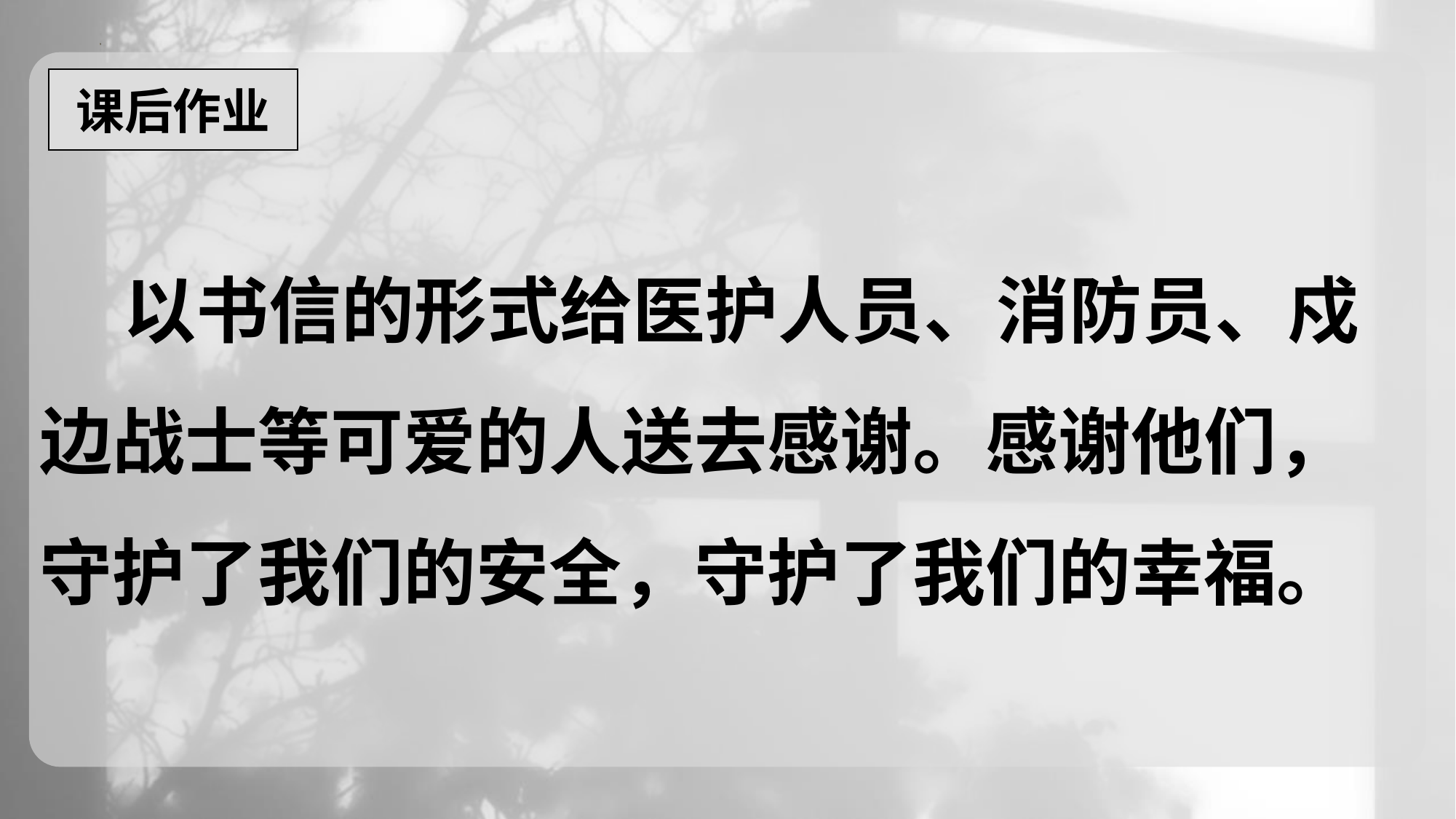

课后作业
    以书信的形式给医护人员、消防员、戍边战士等可爱的人送去感谢。感谢他们，守护了我们的安全，守护了我们的幸福。